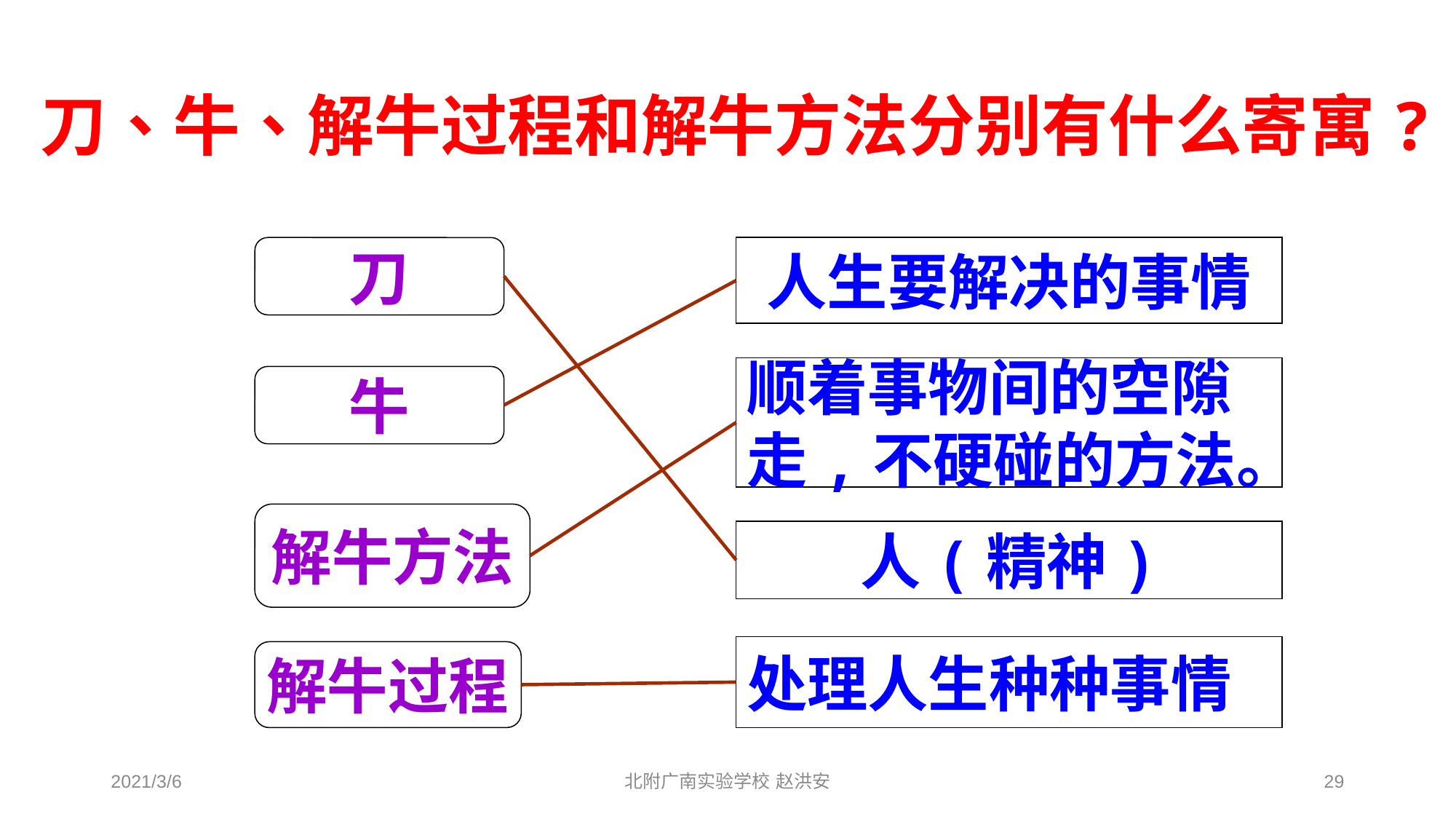

刀、牛、解牛过程和解牛方法分别有什么寄寓?
刀
人生要解决的事情

顺着事物间的空隙
走,不硬碰的方法。
牛

解牛方法
人(精神)
处理人生种种事情
解牛过程
2021/3/6
北附广南实验学校 赵洪安
29